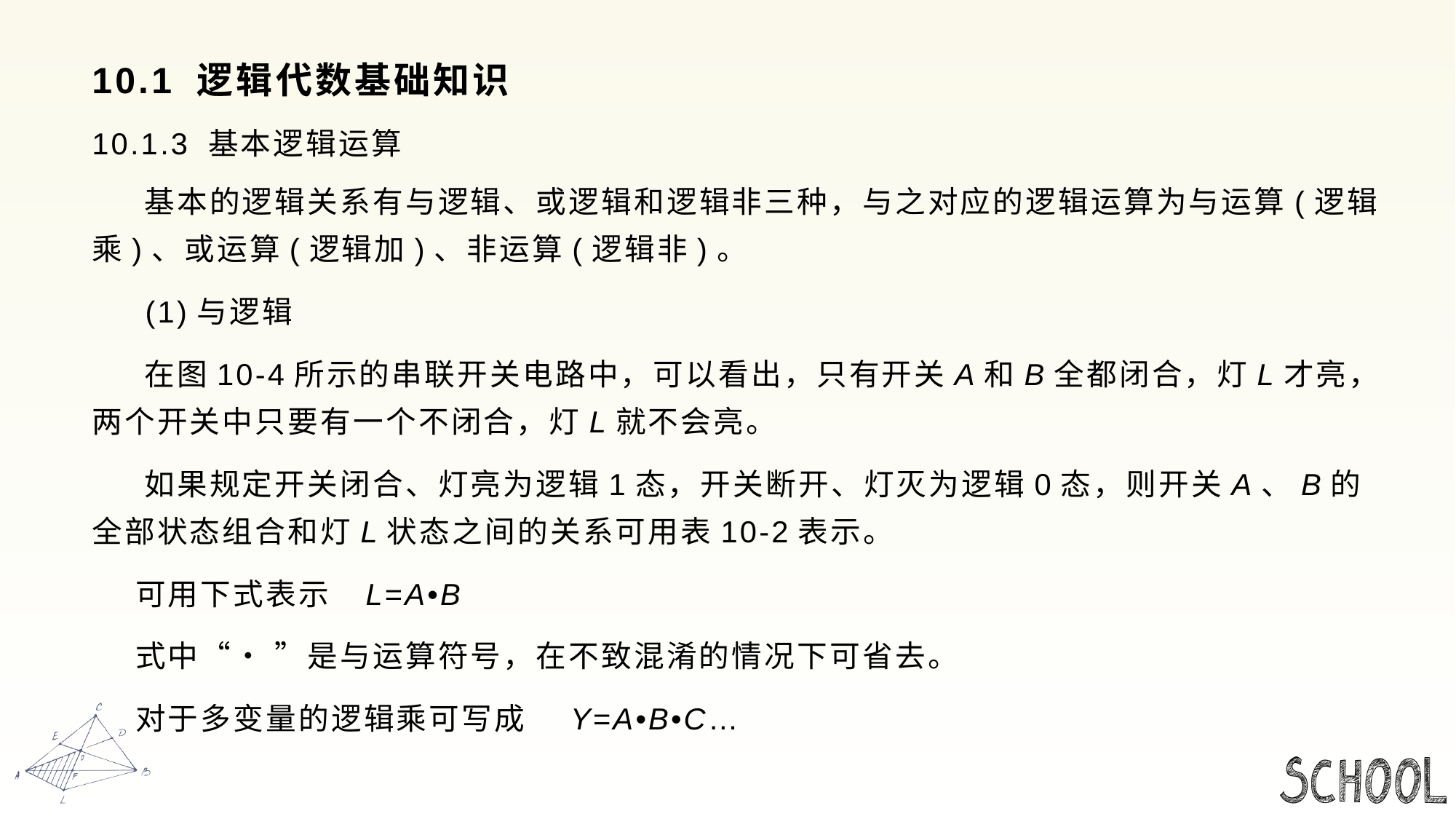

# 10.1 逻辑代数基础知识
10.1.3 基本逻辑运算
     基本的逻辑关系有与逻辑、或逻辑和逻辑非三种，与之对应的逻辑运算为与运算(逻辑乘)、或运算(逻辑加)、非运算(逻辑非)。
     (1)与逻辑
     在图10-4所示的串联开关电路中，可以看出，只有开关A和B全都闭合，灯L才亮，两个开关中只要有一个不闭合，灯L就不会亮。
     如果规定开关闭合、灯亮为逻辑1态，开关断开、灯灭为逻辑0态，则开关A、B的全部状态组合和灯L状态之间的关系可用表10-2表示。
    可用下式表示   L=A•B
    式中“• ”是与运算符号，在不致混淆的情况下可省去。
    对于多变量的逻辑乘可写成    Y=A•B•C…